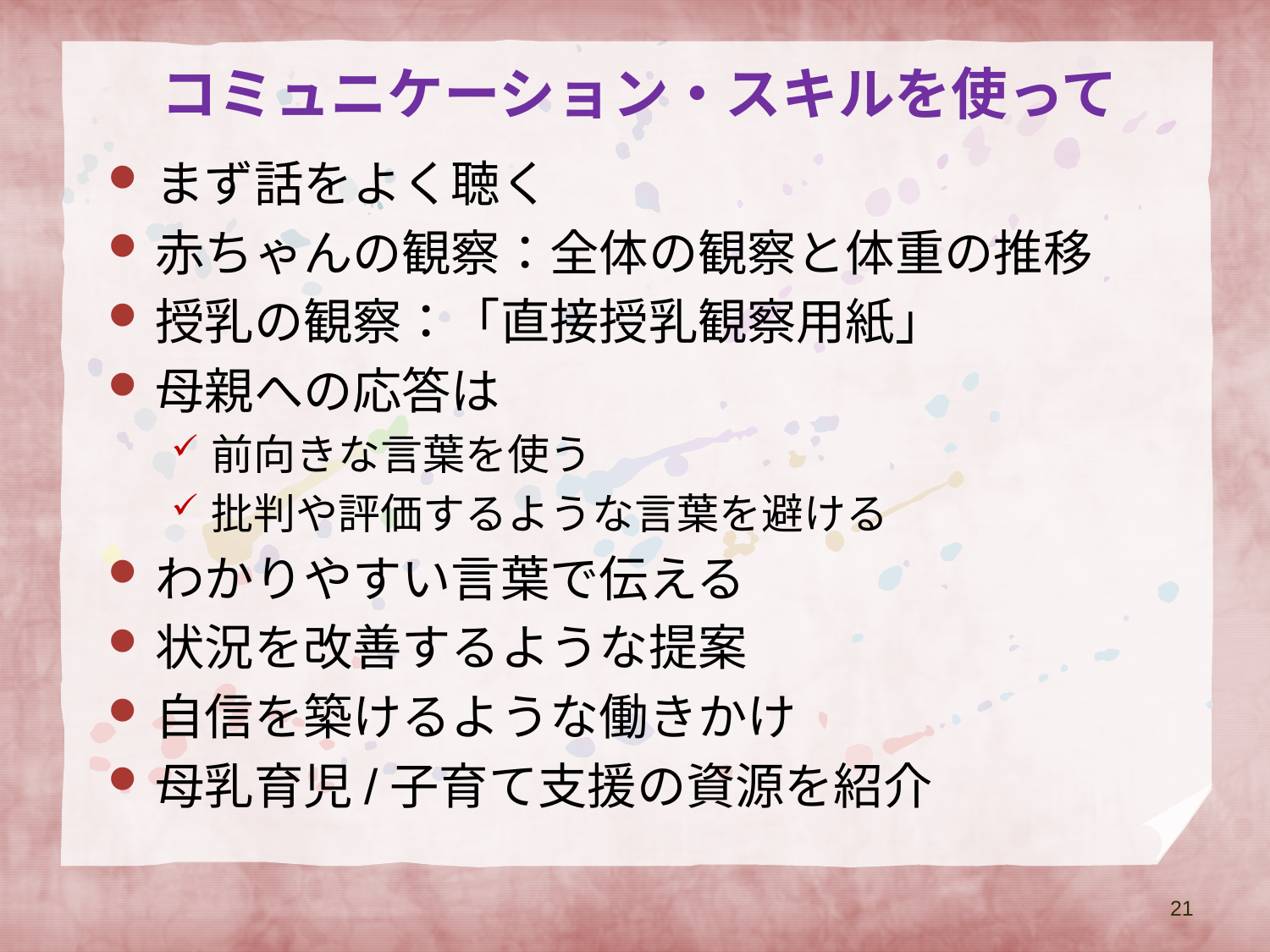

# コミュニケーション・スキルを使って
まず話をよく聴く
赤ちゃんの観察：全体の観察と体重の推移
授乳の観察：「直接授乳観察用紙」
母親への応答は
前向きな言葉を使う
批判や評価するような言葉を避ける
わかりやすい言葉で伝える
状況を改善するような提案
自信を築けるような働きかけ
母乳育児/子育て支援の資源を紹介
21